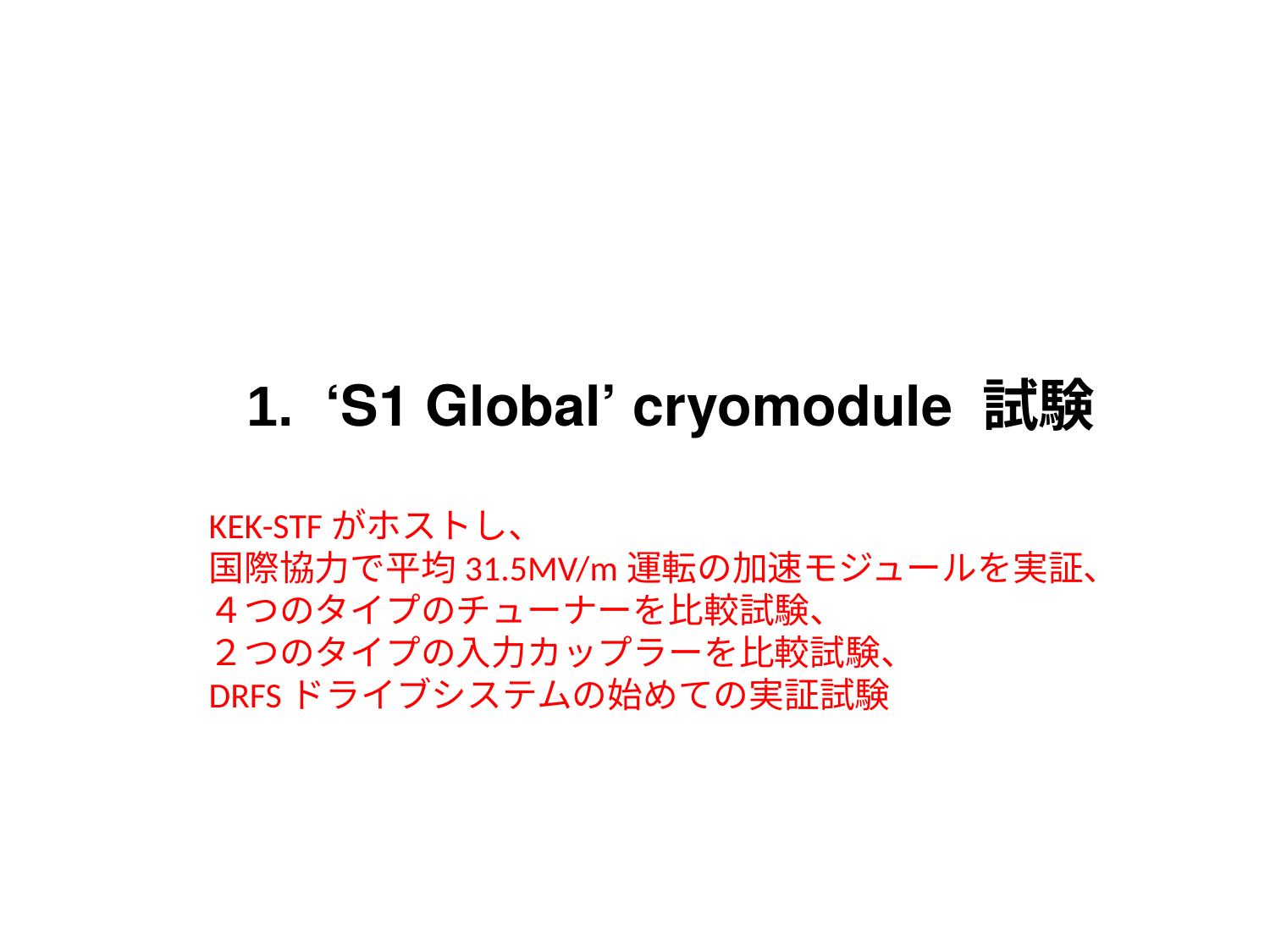

1.  ‘S1 Global’ cryomodule 試験
KEK-STFがホストし、
国際協力で平均31.5MV/m運転の加速モジュールを実証、
４つのタイプのチューナーを比較試験、
２つのタイプの入力カップラーを比較試験、
DRFSドライブシステムの始めての実証試験